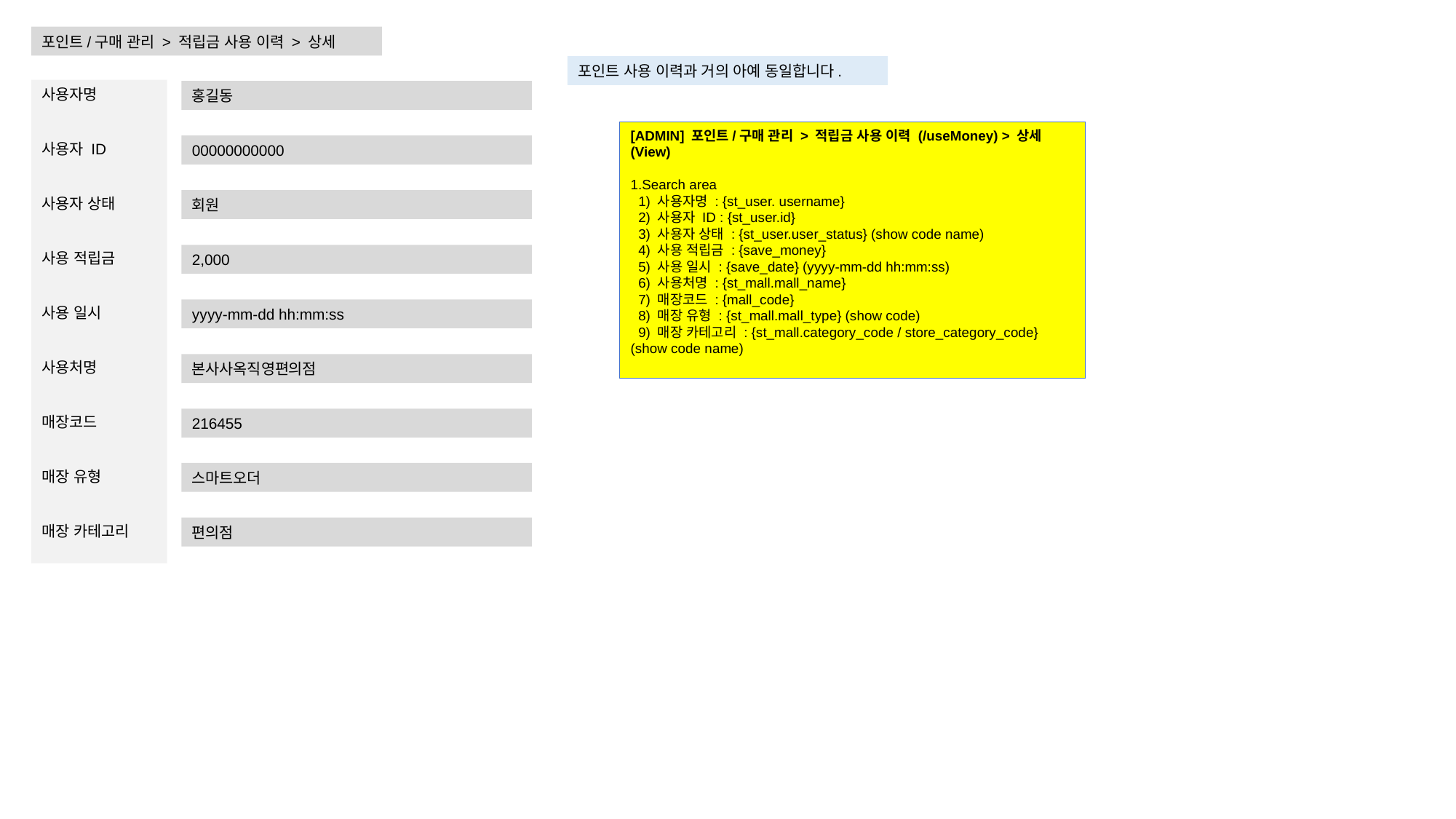

포인트/구매 관리 > 적립금 사용 이력 > 상세
포인트 사용 이력과 거의 아예 동일합니다.
사용자명

사용자 ID

사용자 상태

사용 적립금

사용 일시

사용처명

매장코드

매장 유형

매장 카테고리

홍길동
[ADMIN] 포인트/구매 관리 > 적립금 사용 이력 (/useMoney) > 상세 (View)

1.Search area
  1) 사용자명 : {st_user. username}
  2) 사용자 ID : {st_user.id}
  3) 사용자 상태 : {st_user.user_status} (show code name)
  4) 사용 적립금 : {save_money}
  5) 사용 일시 : {save_date} (yyyy-mm-dd hh:mm:ss)
  6) 사용처명 : {st_mall.mall_name}
  7) 매장코드 : {mall_code}
  8) 매장 유형 : {st_mall.mall_type} (show code)
  9) 매장 카테고리 : {st_mall.category_code / store_category_code} (show code name)

00000000000
회원
2,000
yyyy-mm-dd hh:mm:ss
본사사옥직영편의점
216455
스마트오더
편의점